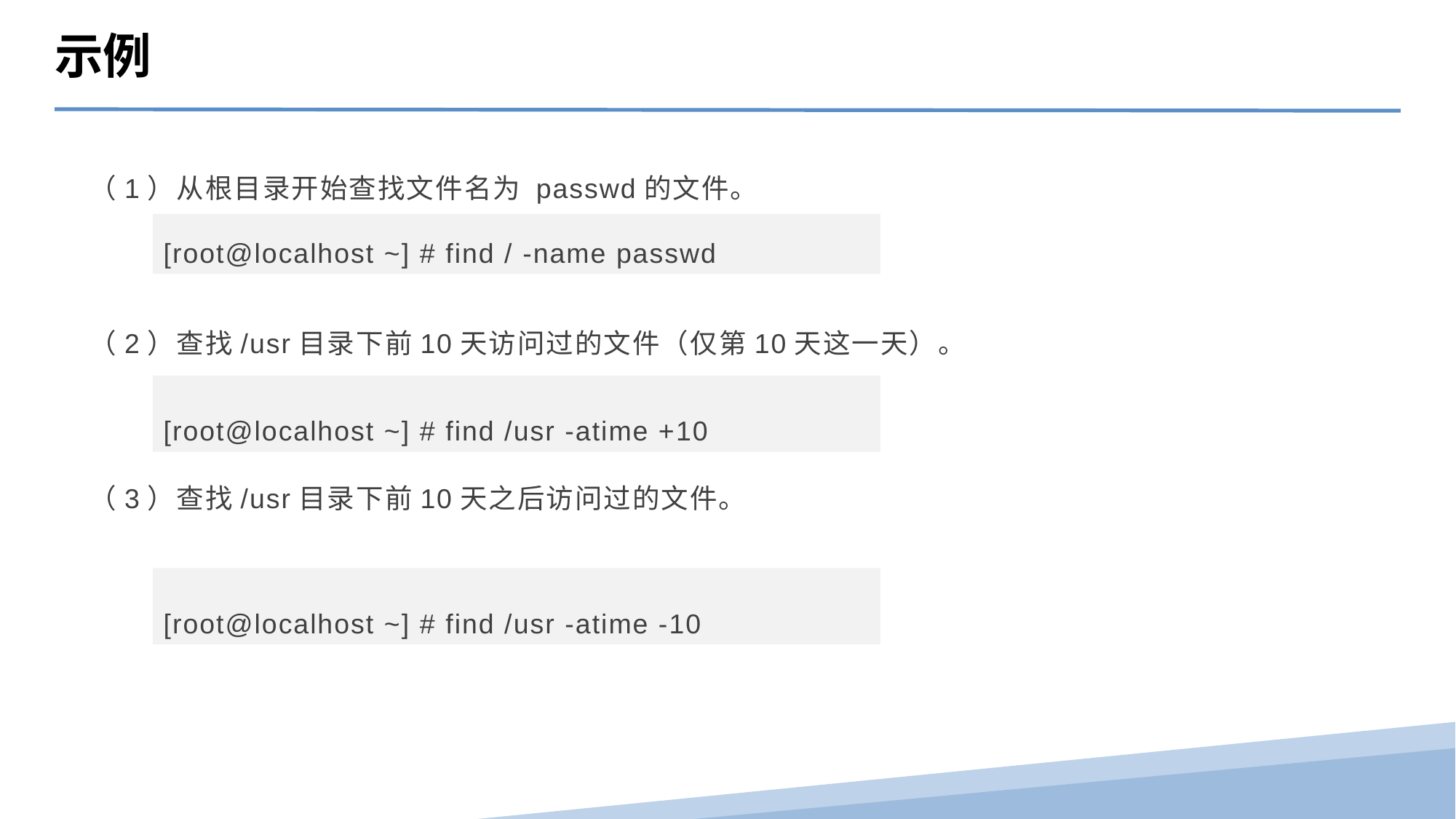

示例
（1）从根目录开始查找文件名为 passwd的文件。

（2）查找/usr目录下前10天访问过的文件（仅第10天这一天）。

（3）查找/usr目录下前10天之后访问过的文件。

[root@localhost ~] # find / -name passwd
[root@localhost ~] # find /usr -atime +10
[root@localhost ~] # find /usr -atime -10